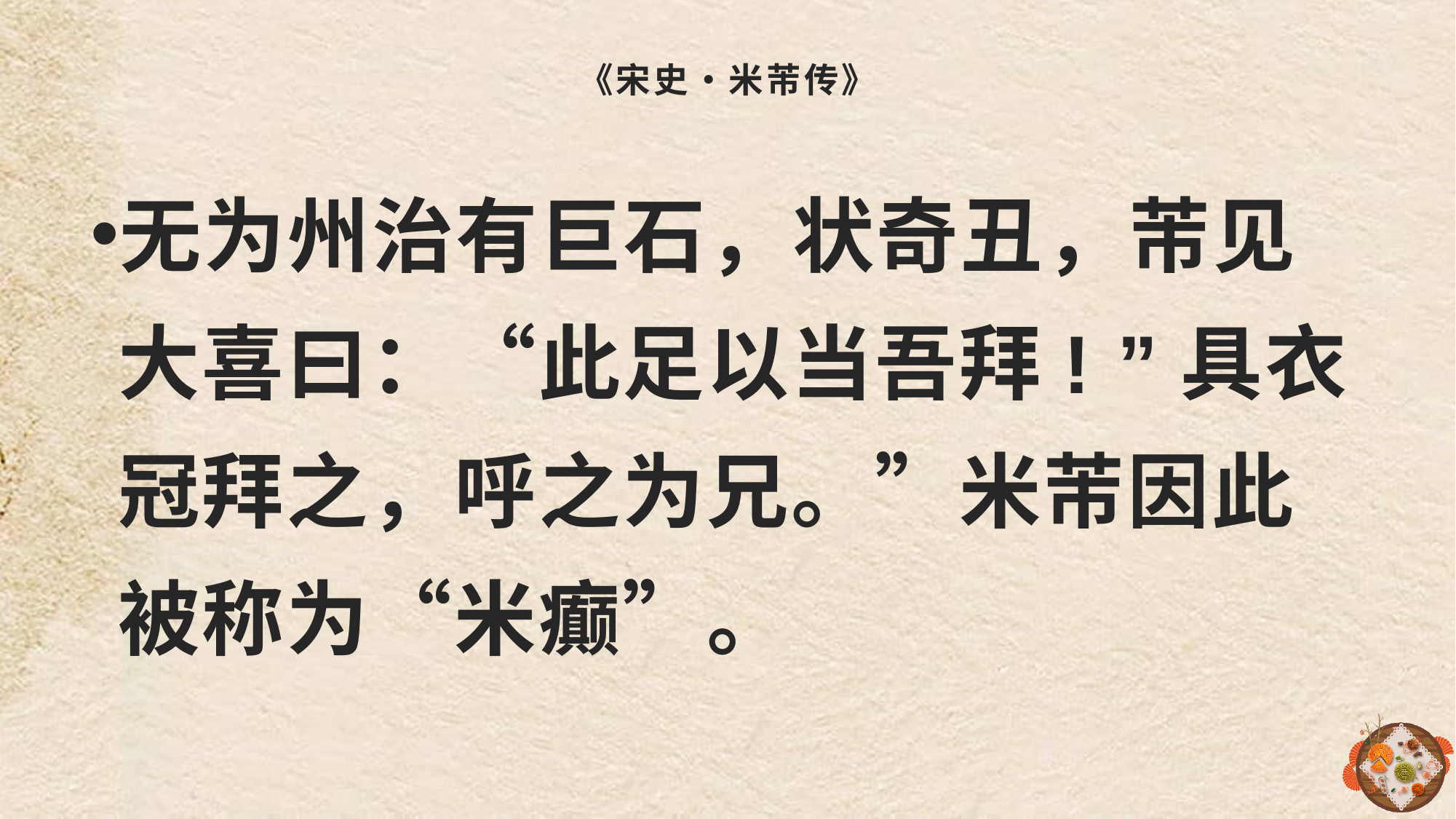

# 《宋史•米芾传》
无为州治有巨石，状奇丑，芾见大喜曰：“此足以当吾拜! ”具衣冠拜之，呼之为兄。”米芾因此被称为“米癫”。